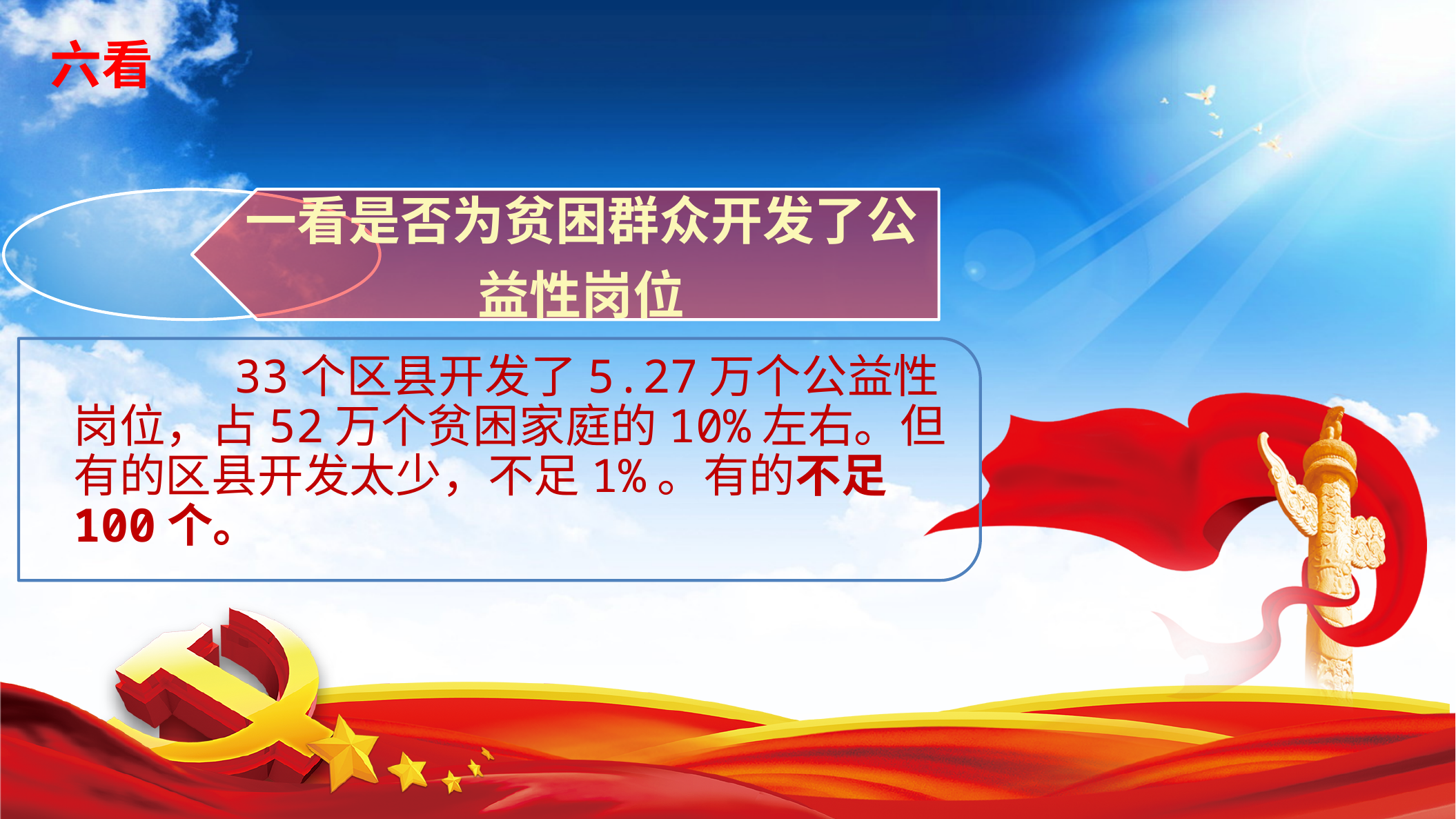

六看
一看是否为贫困群众开发了公益性岗位

       33个区县开发了5.27万个公益性岗位，占52万个贫困家庭的10%左右。但有的区县开发太少，不足1%。有的不足100个。